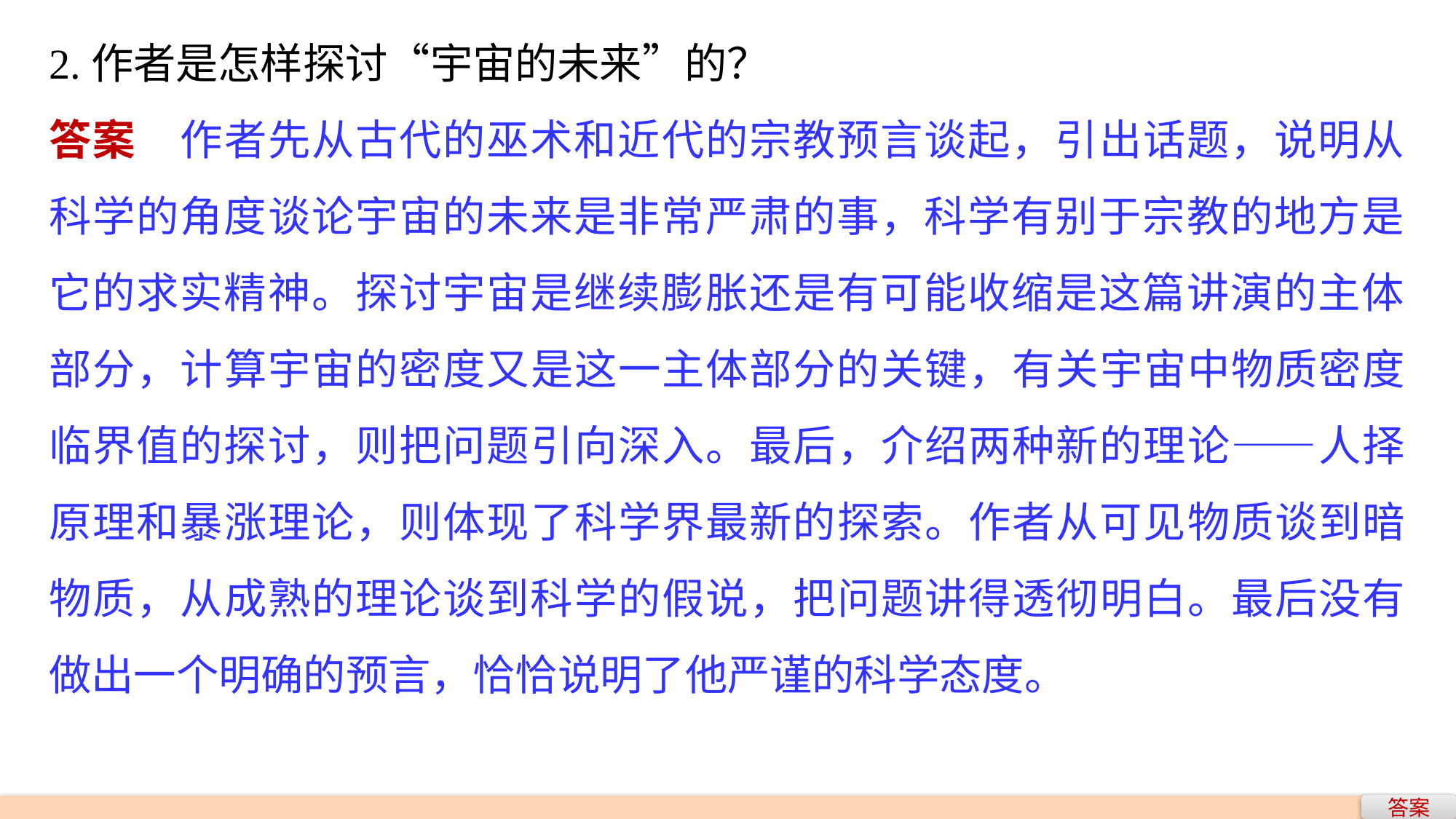

2.作者是怎样探讨“宇宙的未来”的？
答案　作者先从古代的巫术和近代的宗教预言谈起，引出话题，说明从科学的角度谈论宇宙的未来是非常严肃的事，科学有别于宗教的地方是它的求实精神。探讨宇宙是继续膨胀还是有可能收缩是这篇讲演的主体部分，计算宇宙的密度又是这一主体部分的关键，有关宇宙中物质密度临界值的探讨，则把问题引向深入。最后，介绍两种新的理论——人择原理和暴涨理论，则体现了科学界最新的探索。作者从可见物质谈到暗物质，从成熟的理论谈到科学的假说，把问题讲得透彻明白。最后没有做出一个明确的预言，恰恰说明了他严谨的科学态度。
答案